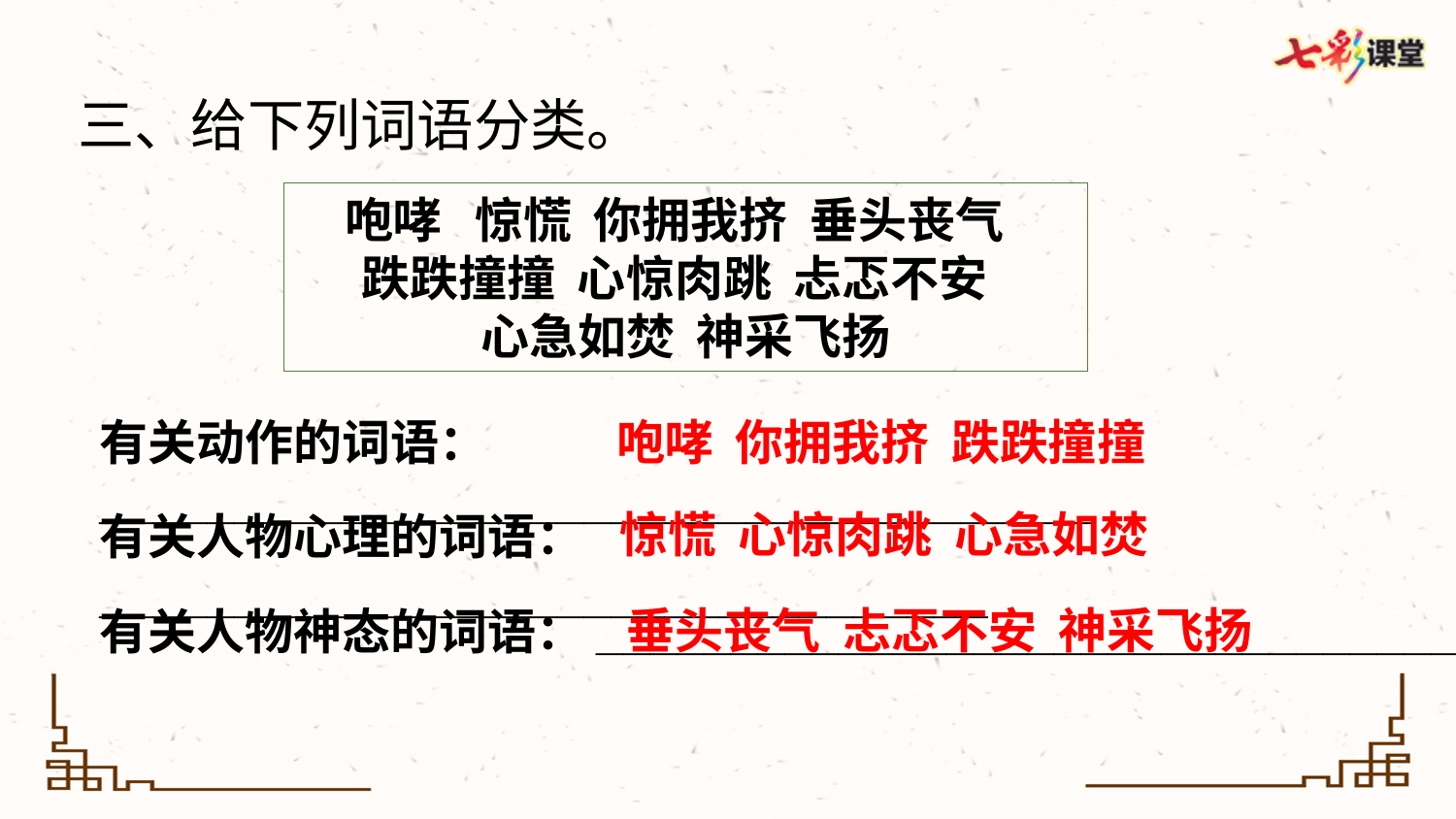

三、给下列词语分类。
咆哮   惊慌  你拥我挤  垂头丧气
跌跌撞撞  心惊肉跳  忐忑不安
心急如焚  神采飞扬
咆哮  你拥我挤  跌跌撞撞
有关动作的词语：_____________________________________
惊慌  心惊肉跳  心急如焚
有关人物心理的词语：_________________________________
垂头丧气  忐忑不安  神采飞扬
有关人物神态的词语：_________________________________